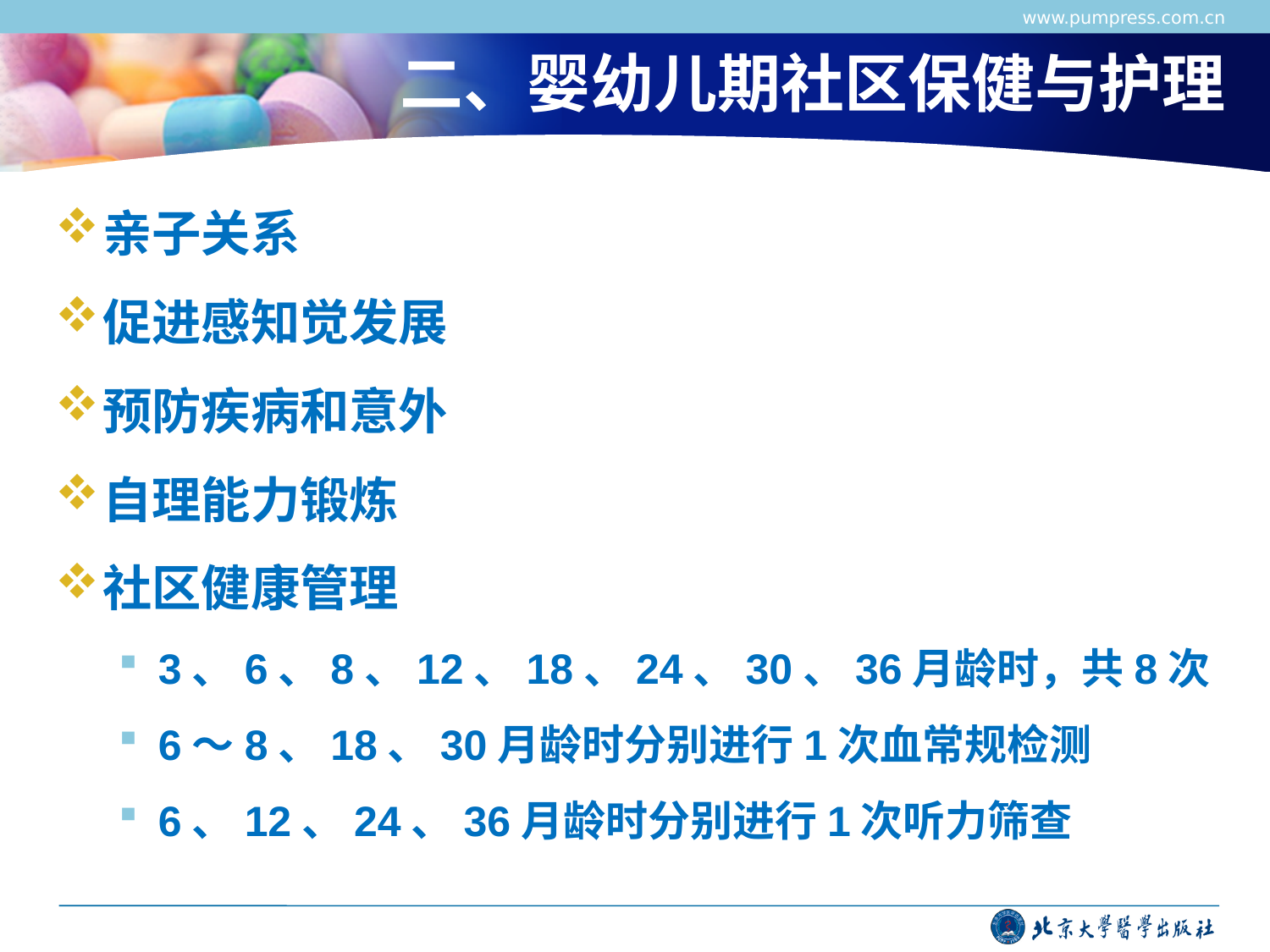

www.pumpress.com.cn
# 二、婴幼儿期社区保健与护理
亲子关系
促进感知觉发展
预防疾病和意外
自理能力锻炼
社区健康管理
3、6、8、12、18、24、30、36月龄时，共8次
6～8、18、30月龄时分别进行1次血常规检测
6、12、24、36月龄时分别进行1次听力筛查